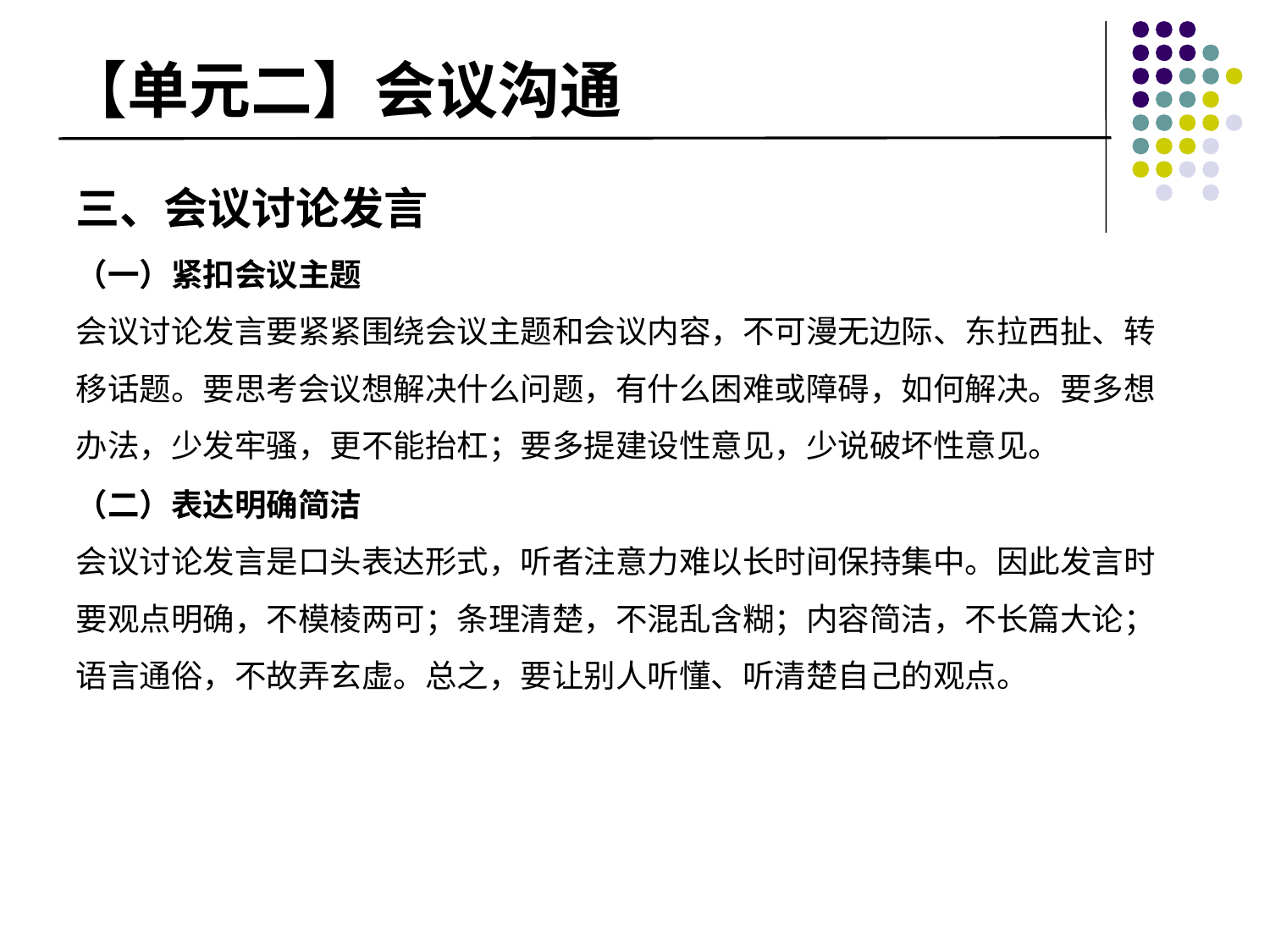

# 【单元二】会议沟通
三、会议讨论发言
（一）紧扣会议主题
会议讨论发言要紧紧围绕会议主题和会议内容，不可漫无边际、东拉西扯、转移话题。要思考会议想解决什么问题，有什么困难或障碍，如何解决。要多想办法，少发牢骚，更不能抬杠；要多提建设性意见，少说破坏性意见。
（二）表达明确简洁
会议讨论发言是口头表达形式，听者注意力难以长时间保持集中。因此发言时要观点明确，不模棱两可；条理清楚，不混乱含糊；内容简洁，不长篇大论；语言通俗，不故弄玄虚。总之，要让别人听懂、听清楚自己的观点。